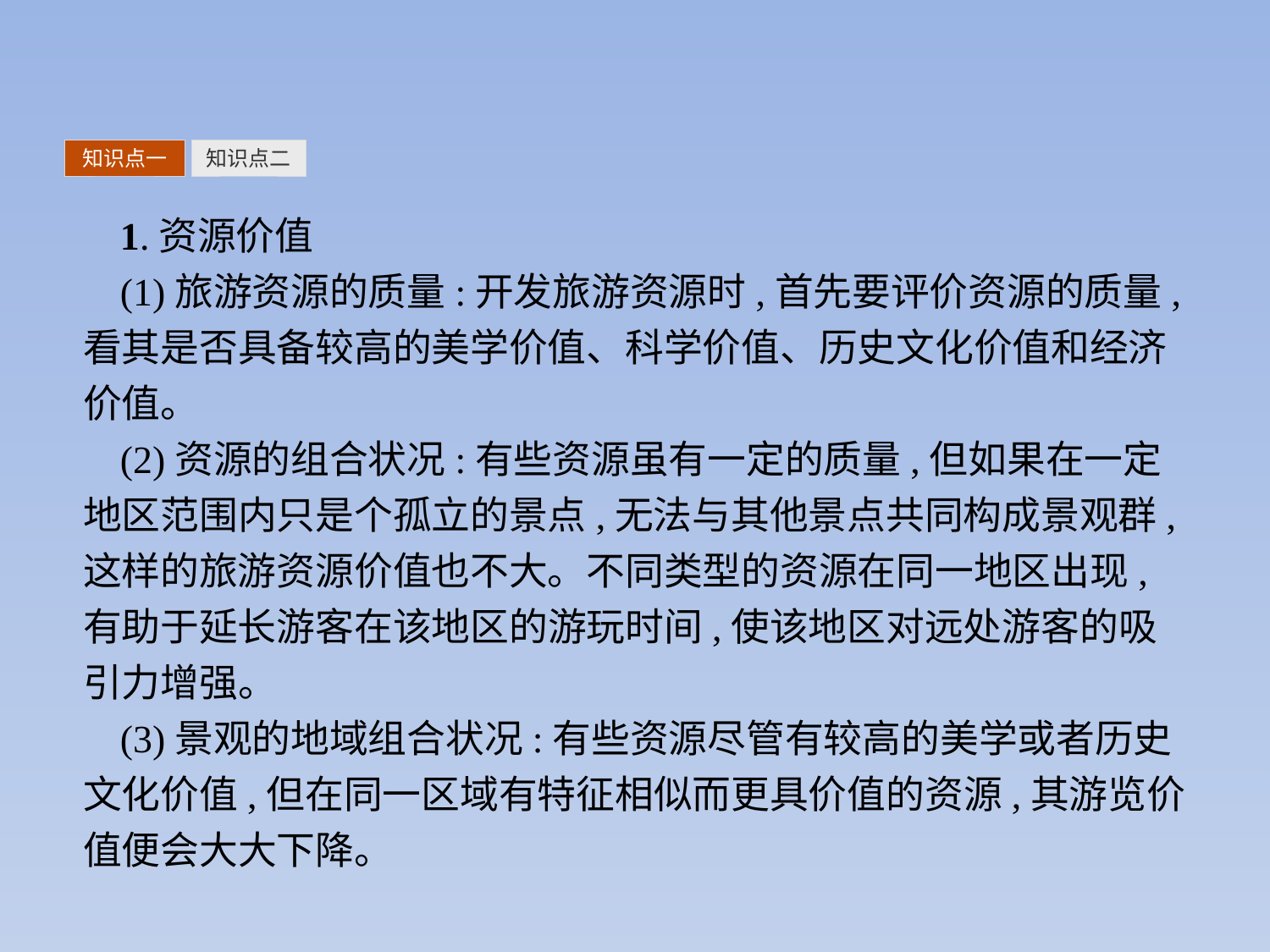

知识点一
知识点二
1.资源价值
(1)旅游资源的质量:开发旅游资源时,首先要评价资源的质量,看其是否具备较高的美学价值、科学价值、历史文化价值和经济价值。
(2)资源的组合状况:有些资源虽有一定的质量,但如果在一定地区范围内只是个孤立的景点,无法与其他景点共同构成景观群,这样的旅游资源价值也不大。不同类型的资源在同一地区出现,有助于延长游客在该地区的游玩时间,使该地区对远处游客的吸引力增强。
(3)景观的地域组合状况:有些资源尽管有较高的美学或者历史文化价值,但在同一区域有特征相似而更具价值的资源,其游览价值便会大大下降。